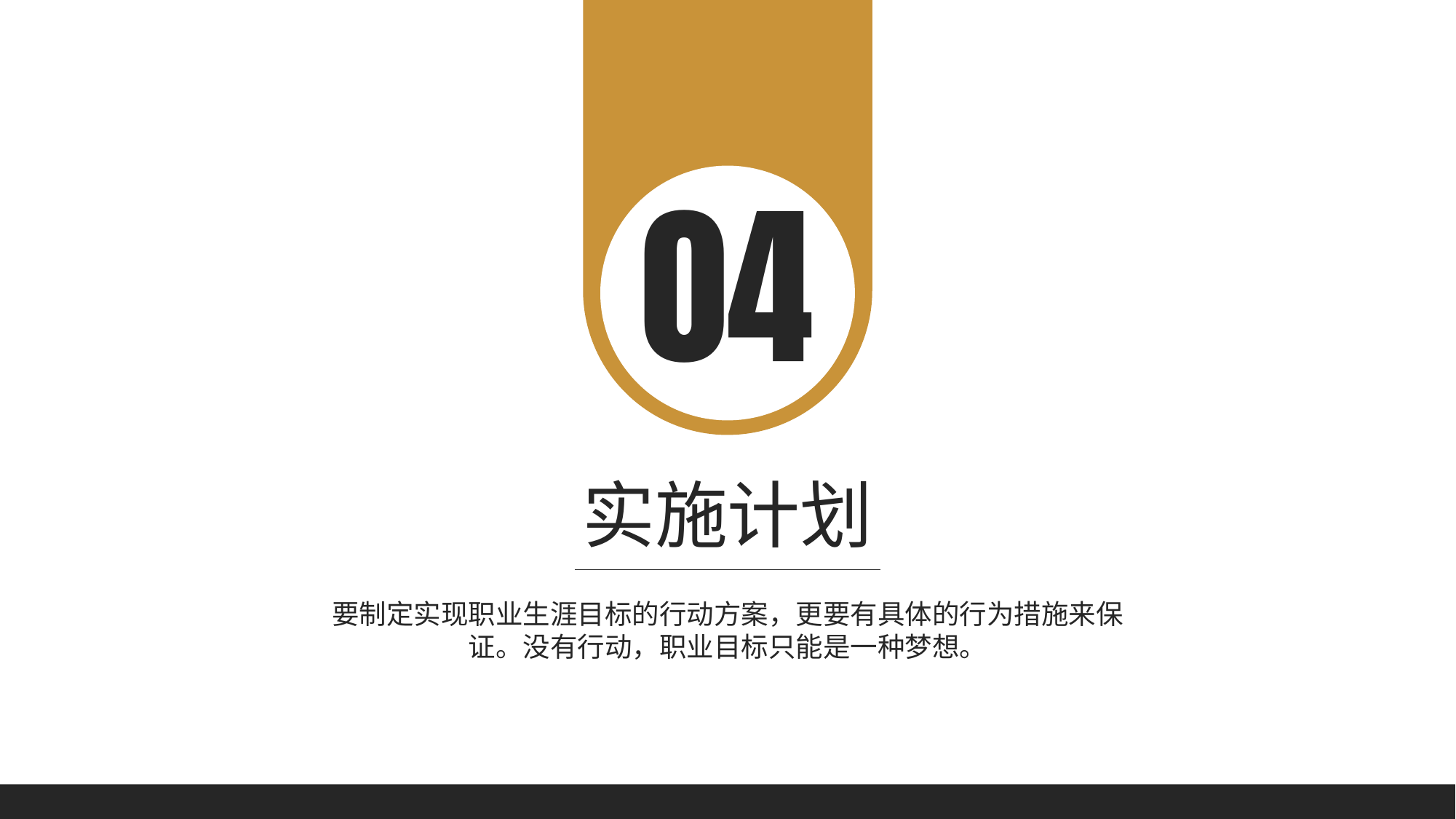

04
实施计划
要制定实现职业生涯目标的行动方案，更要有具体的行为措施来保证。没有行动，职业目标只能是一种梦想。